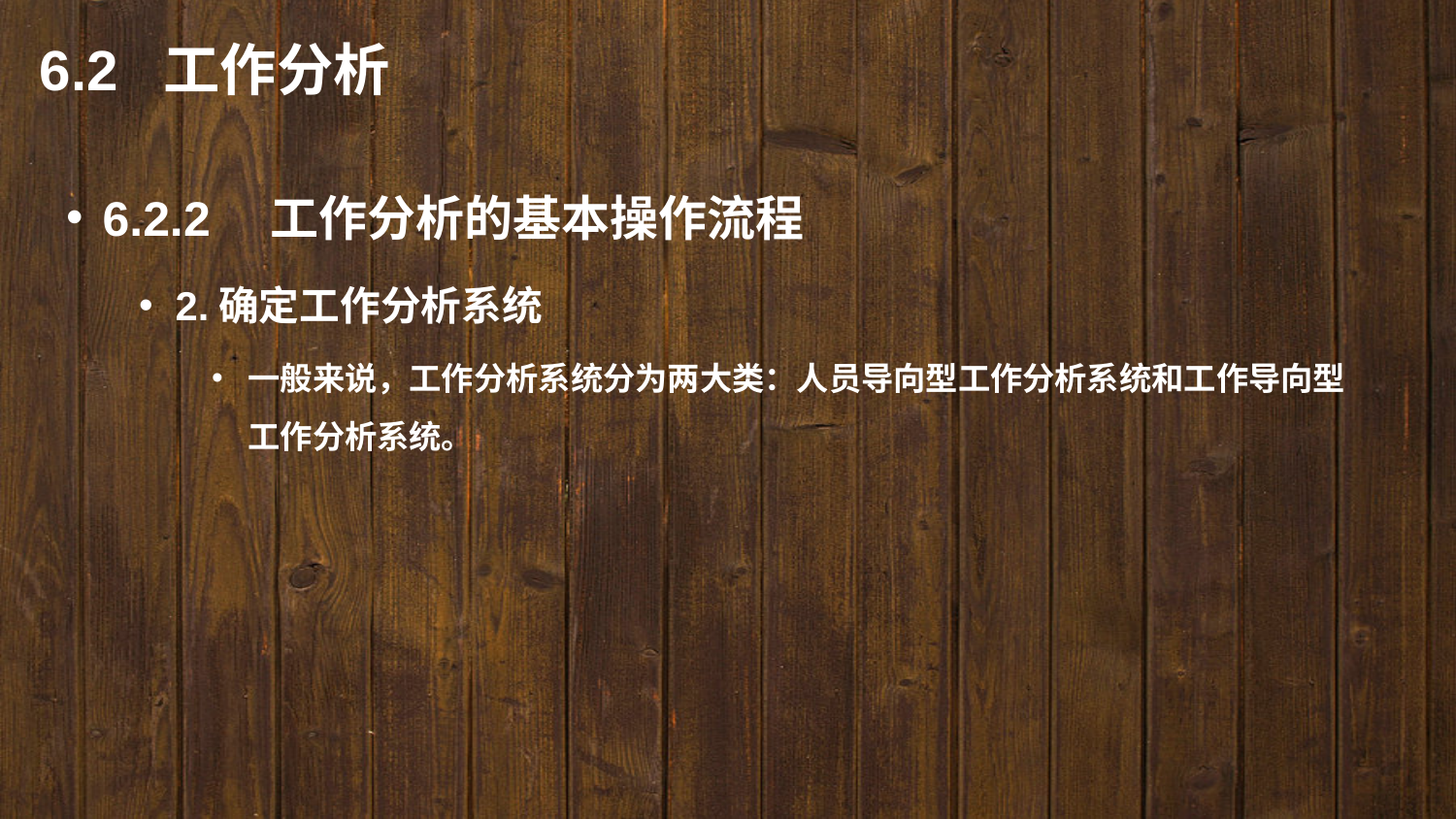

6.2  工作分析
6.2.2　工作分析的基本操作流程
2.确定工作分析系统
一般来说，工作分析系统分为两大类：人员导向型工作分析系统和工作导向型工作分析系统。